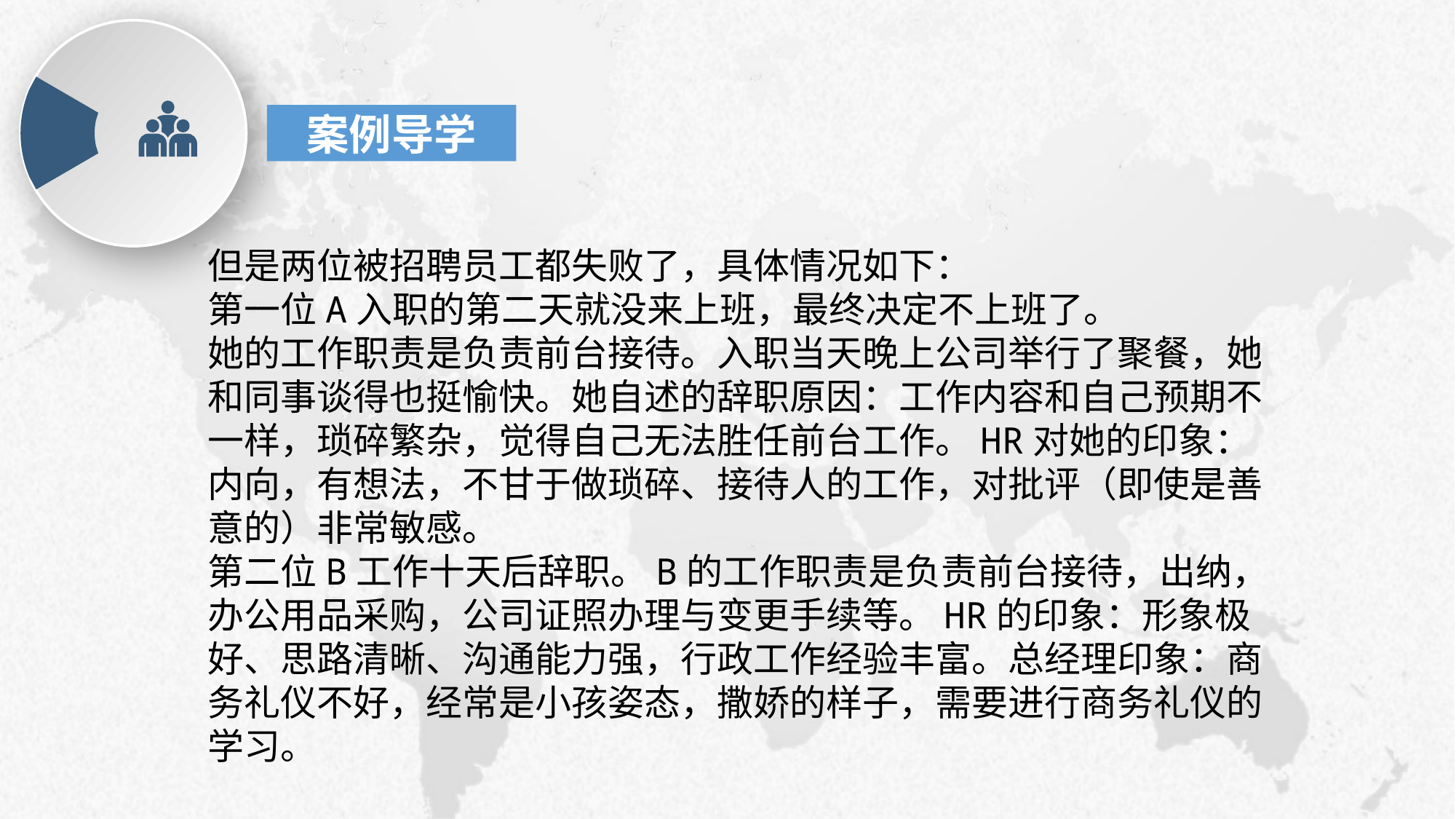

案例导学
但是两位被招聘员工都失败了，具体情况如下：
第一位A入职的第二天就没来上班，最终决定不上班了。
她的工作职责是负责前台接待。入职当天晚上公司举行了聚餐，她和同事谈得也挺愉快。她自述的辞职原因：工作内容和自己预期不一样，琐碎繁杂，觉得自己无法胜任前台工作。HR对她的印象：内向，有想法，不甘于做琐碎、接待人的工作，对批评（即使是善意的）非常敏感。
第二位B工作十天后辞职。B的工作职责是负责前台接待，出纳，办公用品采购，公司证照办理与变更手续等。HR的印象：形象极好、思路清晰、沟通能力强，行政工作经验丰富。总经理印象：商务礼仪不好，经常是小孩姿态，撒娇的样子，需要进行商务礼仪的学习。